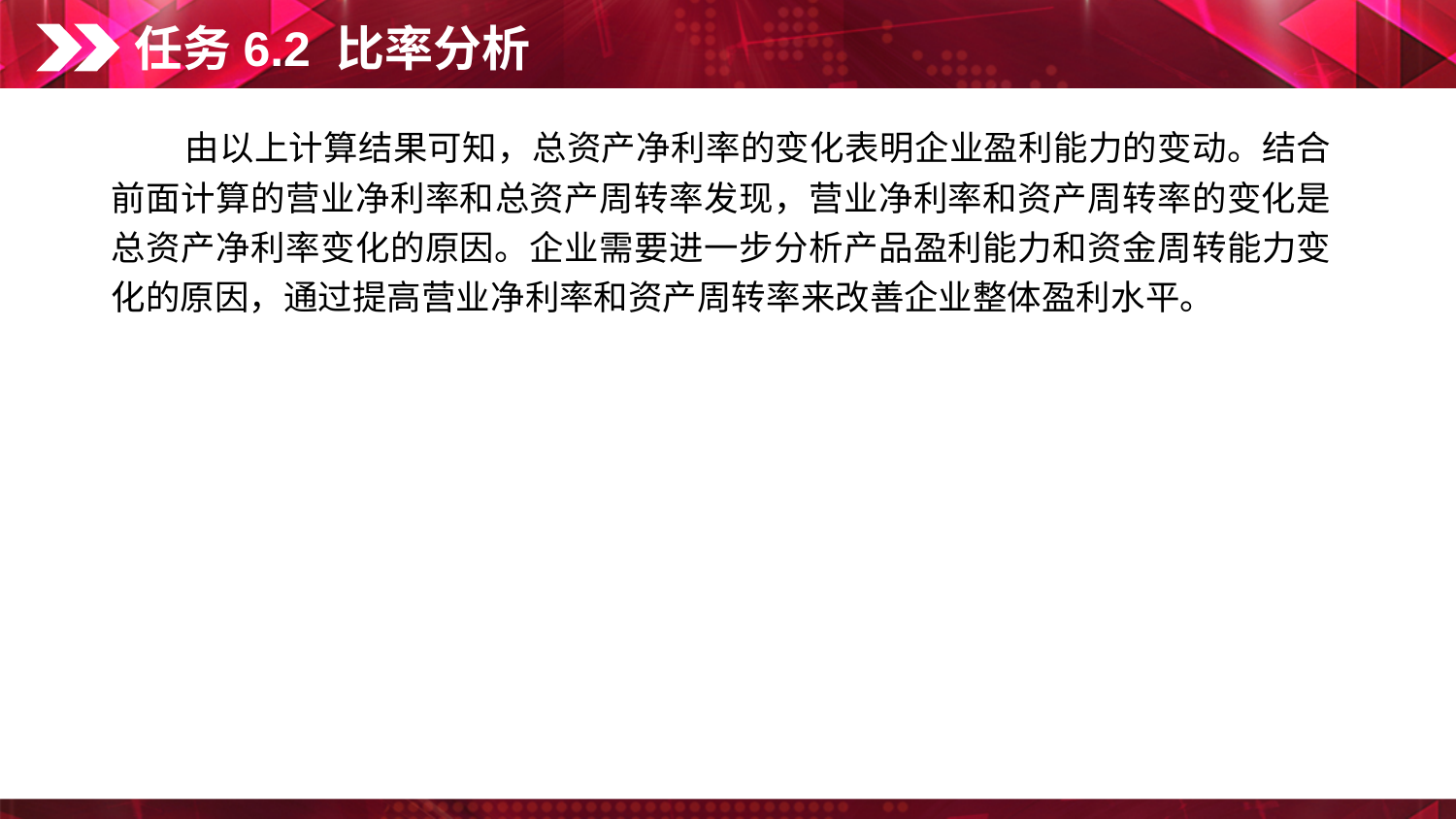

任务6.2 比率分析

　　由以上计算结果可知，总资产净利率的变化表明企业盈利能力的变动。结合前面计算的营业净利率和总资产周转率发现，营业净利率和资产周转率的变化是总资产净利率变化的原因。企业需要进一步分析产品盈利能力和资金周转能力变化的原因，通过提高营业净利率和资产周转率来改善企业整体盈利水平。